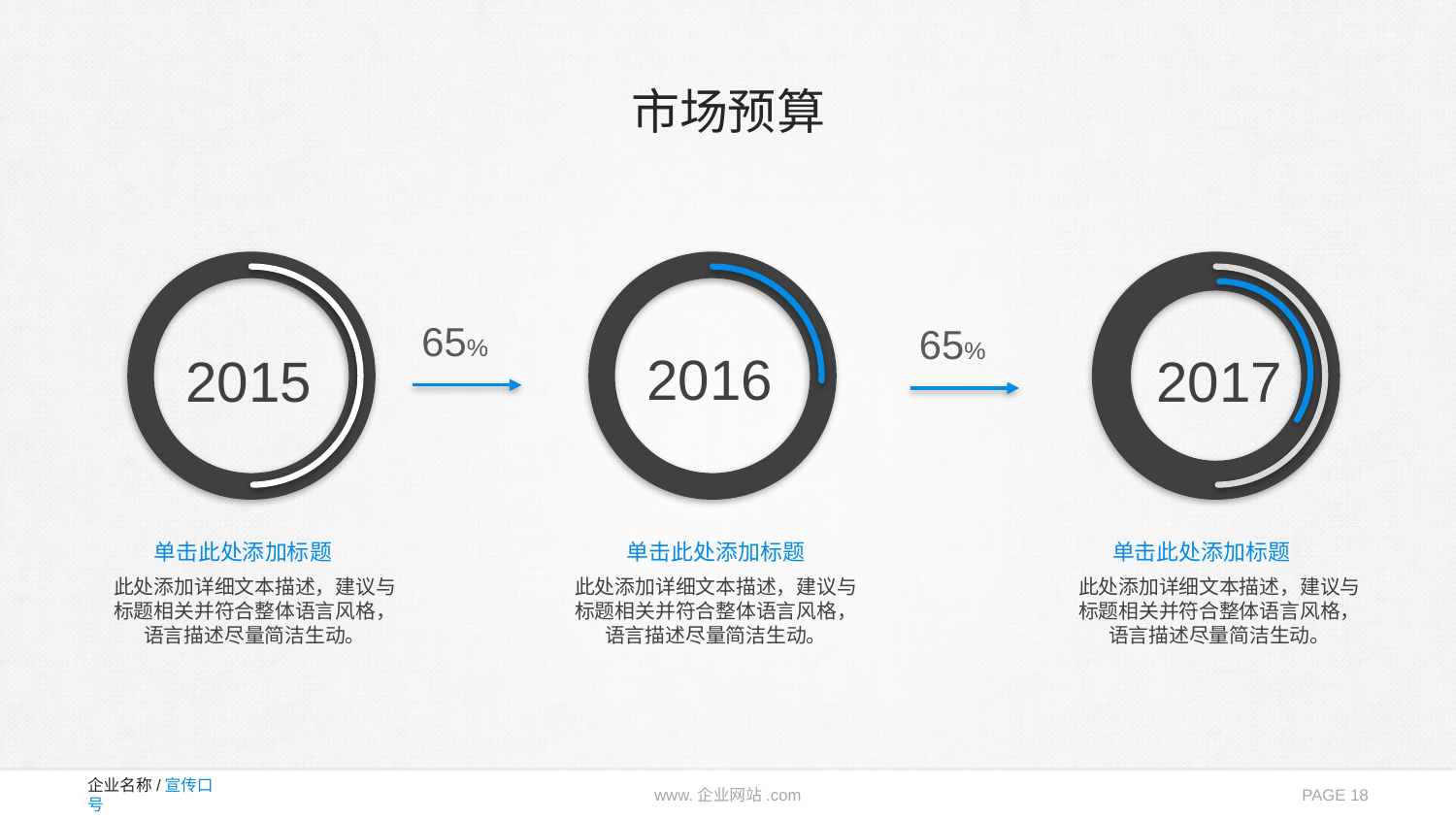

# 市场预算

65%
65%
2016
2015
2017
单击此处添加标题
单击此处添加标题
单击此处添加标题
此处添加详细文本描述，建议与标题相关并符合整体语言风格，语言描述尽量简洁生动。
此处添加详细文本描述，建议与标题相关并符合整体语言风格，语言描述尽量简洁生动。
此处添加详细文本描述，建议与标题相关并符合整体语言风格，语言描述尽量简洁生动。
PAGE 18
www.企业网站.com